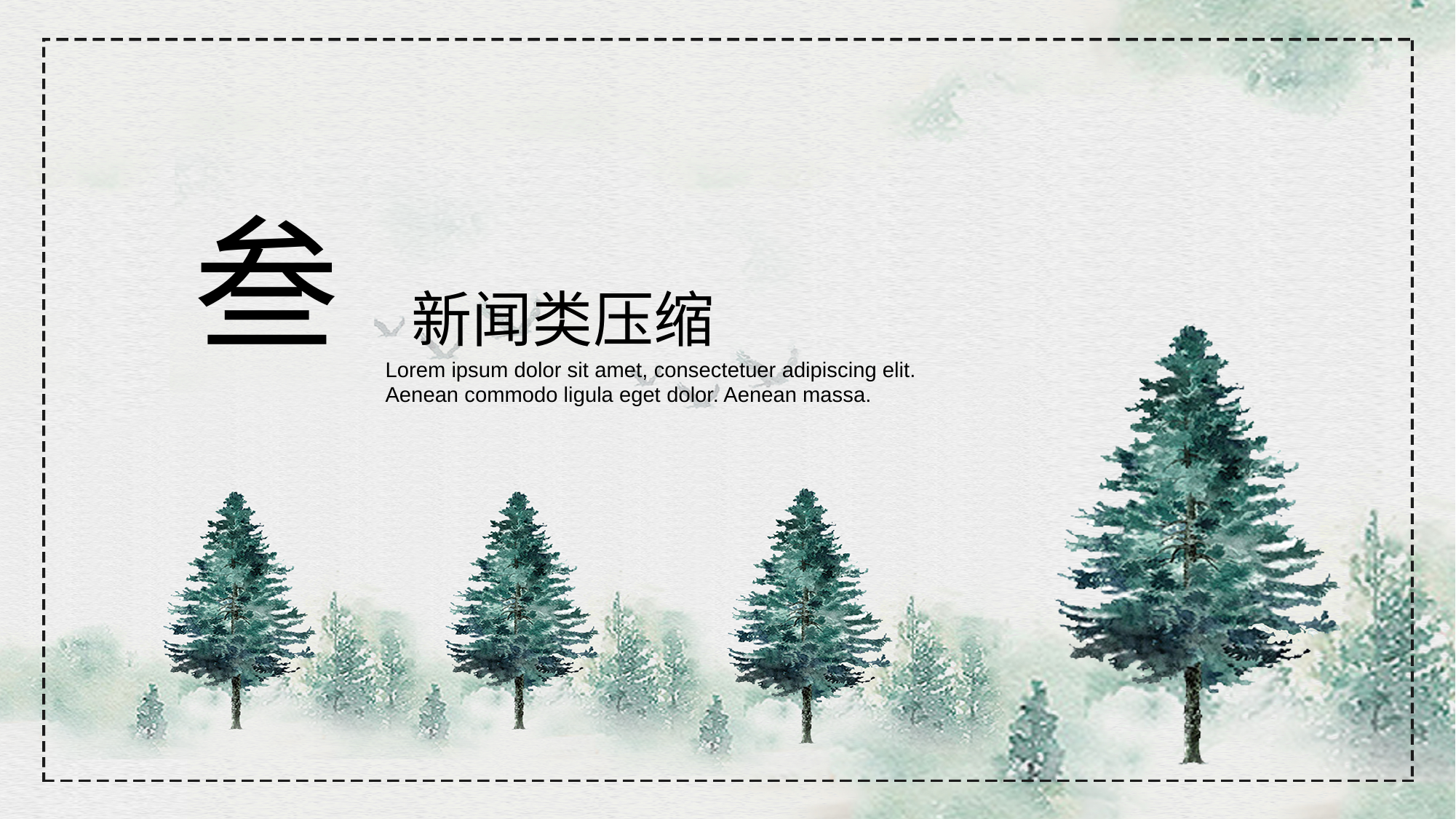

叁
新闻类压缩
Lorem ipsum dolor sit amet, consectetuer adipiscing elit.
Aenean commodo ligula eget dolor. Aenean massa.